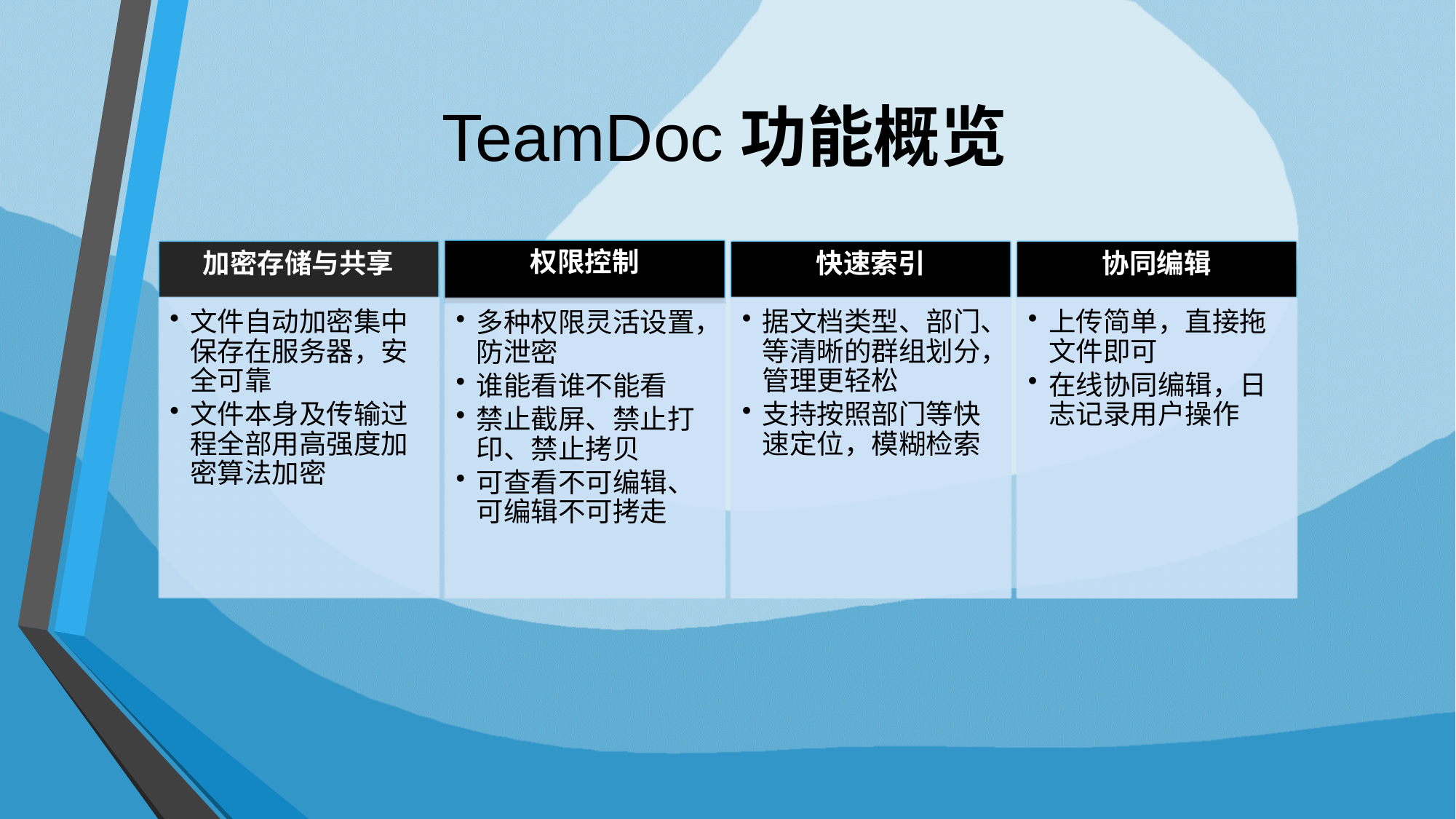

# TeamDoc功能概览
加密存储与共享
文件自动加密集中保存在服务器，安全可靠
文件本身及传输过程全部用高强度加密算法加密
权限控制
多种权限灵活设置，防泄密
谁能看谁不能看
禁止截屏、禁止打印、禁止拷贝
可查看不可编辑、可编辑不可拷走
快速索引
据文档类型、部门、等清晰的群组划分，管理更轻松
支持按照部门等快速定位，模糊检索
协同编辑
上传简单，直接拖文件即可
在线协同编辑，日志记录用户操作